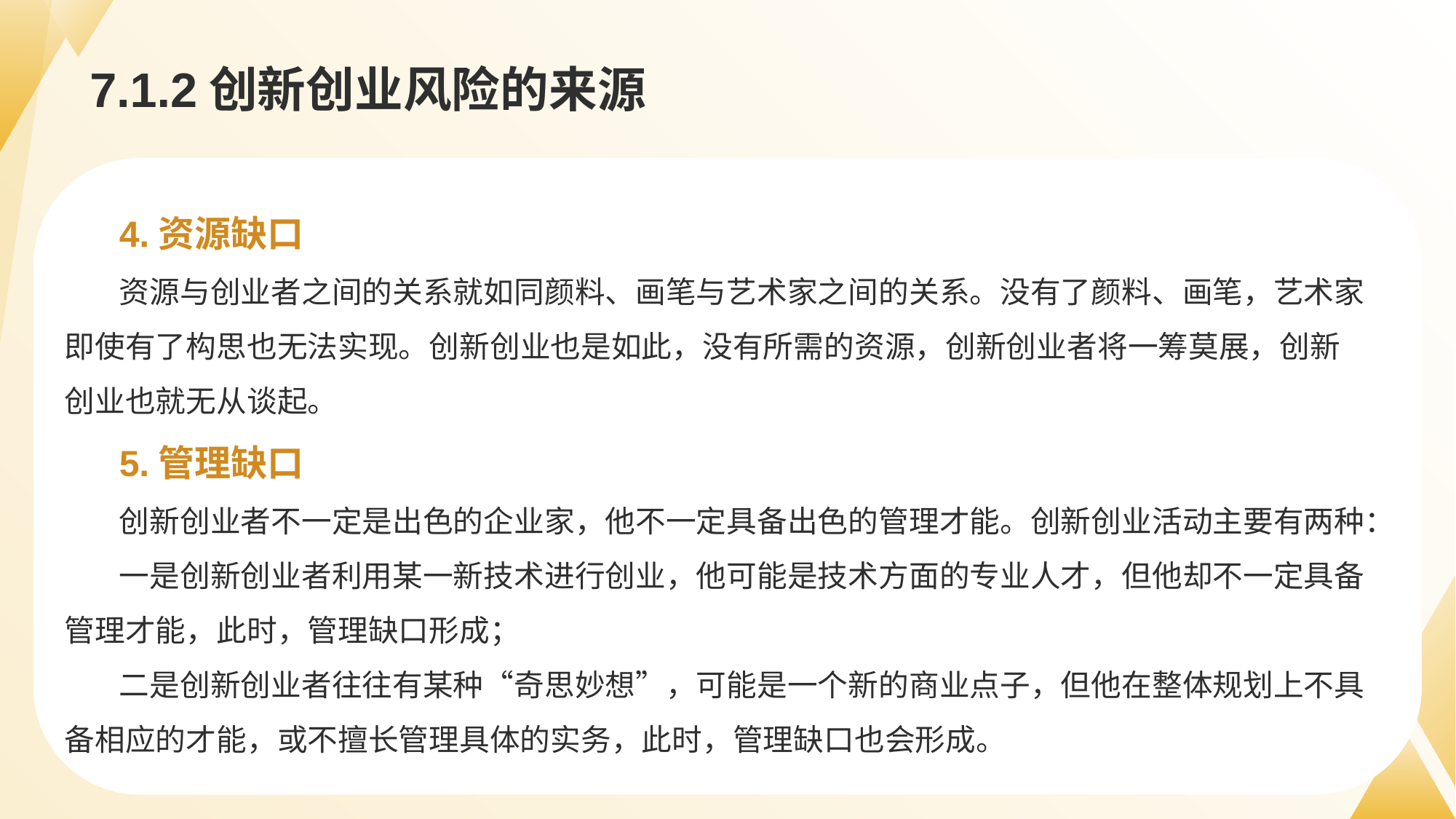

# 7.1.2创新创业风险的来源
4.资源缺口
资源与创业者之间的关系就如同颜料、画笔与艺术家之间的关系。没有了颜料、画笔，艺术家即使有了构思也无法实现。创新创业也是如此，没有所需的资源，创新创业者将一筹莫展，创新创业也就无从谈起。
5.管理缺口
创新创业者不一定是出色的企业家，他不一定具备出色的管理才能。创新创业活动主要有两种：
一是创新创业者利用某一新技术进行创业，他可能是技术方面的专业人才，但他却不一定具备管理才能，此时，管理缺口形成；
二是创新创业者往往有某种“奇思妙想”，可能是一个新的商业点子，但他在整体规划上不具备相应的才能，或不擅长管理具体的实务，此时，管理缺口也会形成。